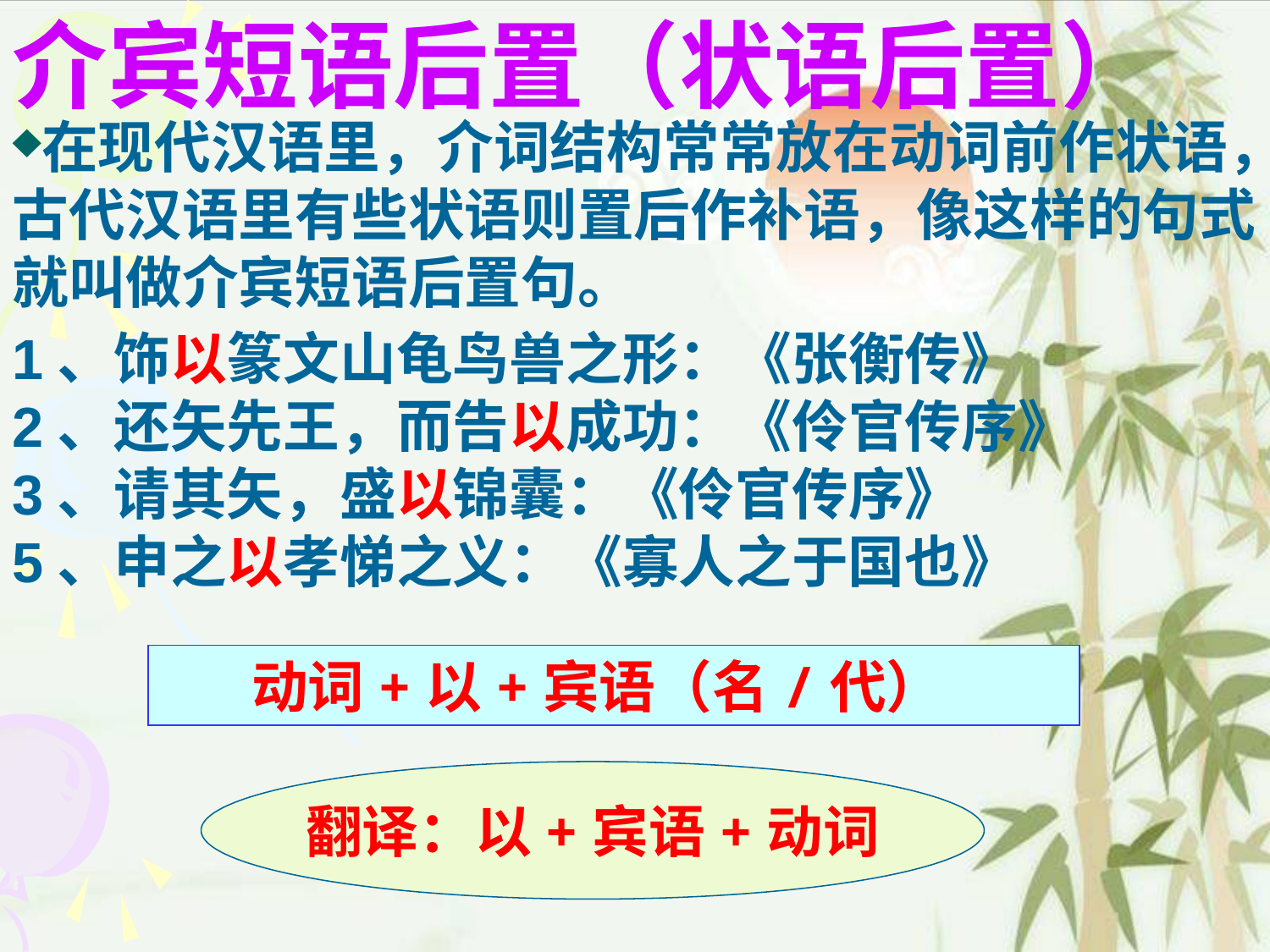

介宾短语后置（状语后置）
在现代汉语里，介词结构常常放在动词前作状语，古代汉语里有些状语则置后作补语，像这样的句式就叫做介宾短语后置句。
1、饰以篆文山龟鸟兽之形：《张衡传》
2、还矢先王，而告以成功：《伶官传序》
3、请其矢，盛以锦囊：《伶官传序》
5、申之以孝悌之义：《寡人之于国也》
      动词+以+宾语（名/代）
翻译：以+宾语+动词